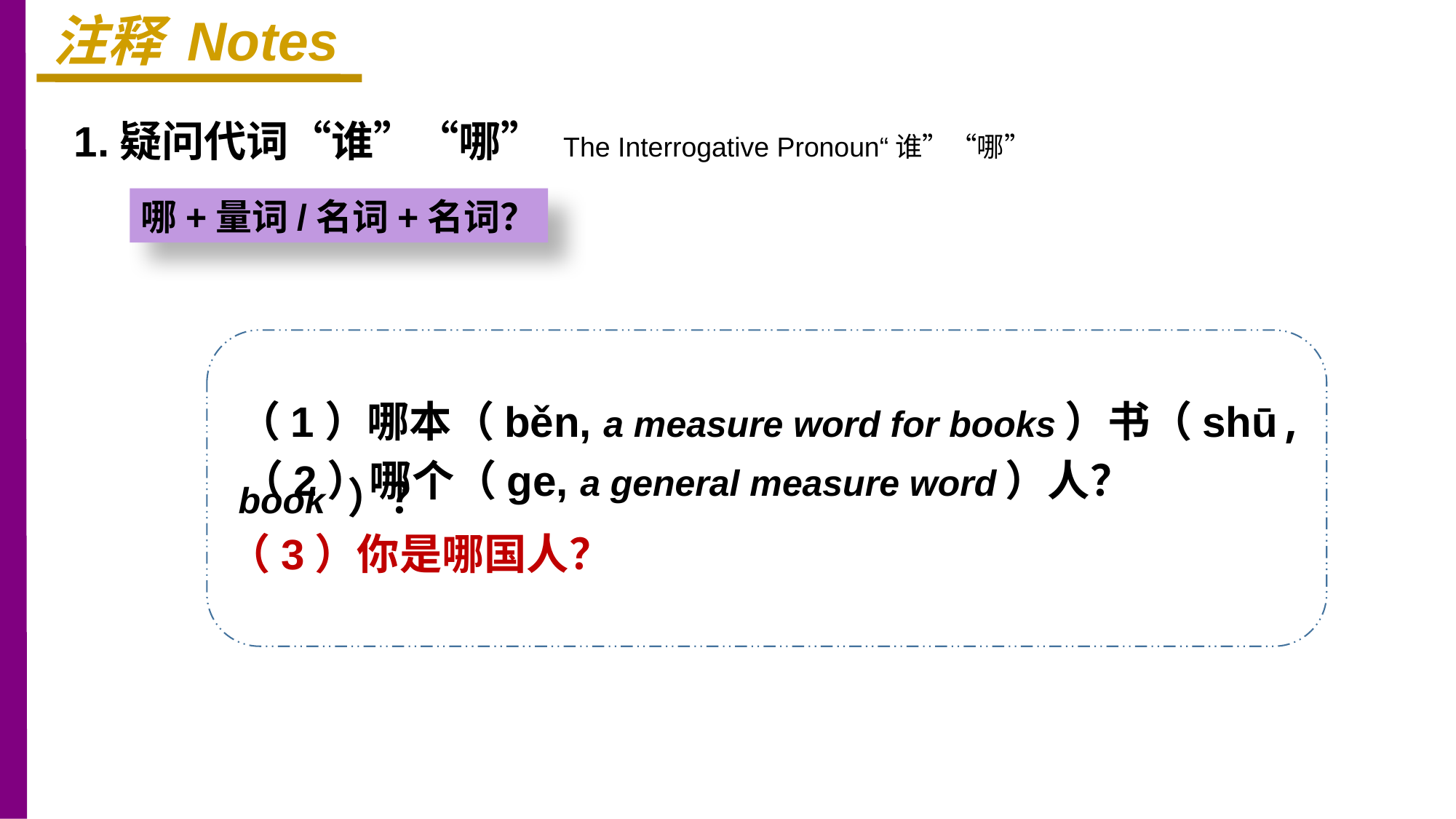

注释 Notes
1.疑问代词“谁”“哪” The Interrogative Pronoun“谁”“哪”
哪+量词/名词+名词？

（1）哪本（běn, a measure word for books）书（shū, book ）？
（2）哪个（ɡe, a general measure word）人？
（3）你是哪国人？